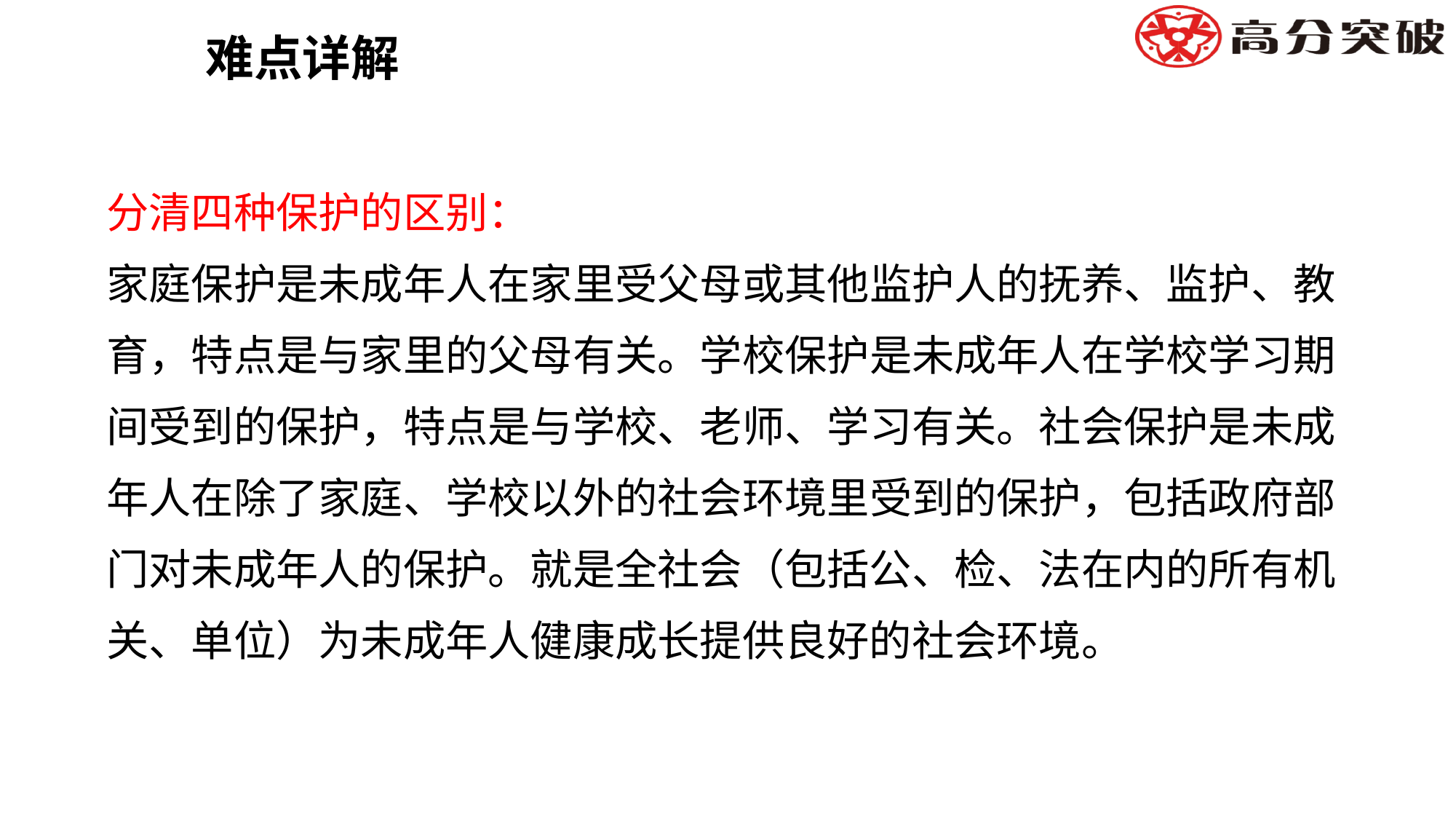

难点详解

分清四种保护的区别：
家庭保护是未成年人在家里受父母或其他监护人的抚养、监护、教育，特点是与家里的父母有关。学校保护是未成年人在学校学习期间受到的保护，特点是与学校、老师、学习有关。社会保护是未成年人在除了家庭、学校以外的社会环境里受到的保护，包括政府部门对未成年人的保护。就是全社会（包括公、检、法在内的所有机关、单位）为未成年人健康成长提供良好的社会环境。